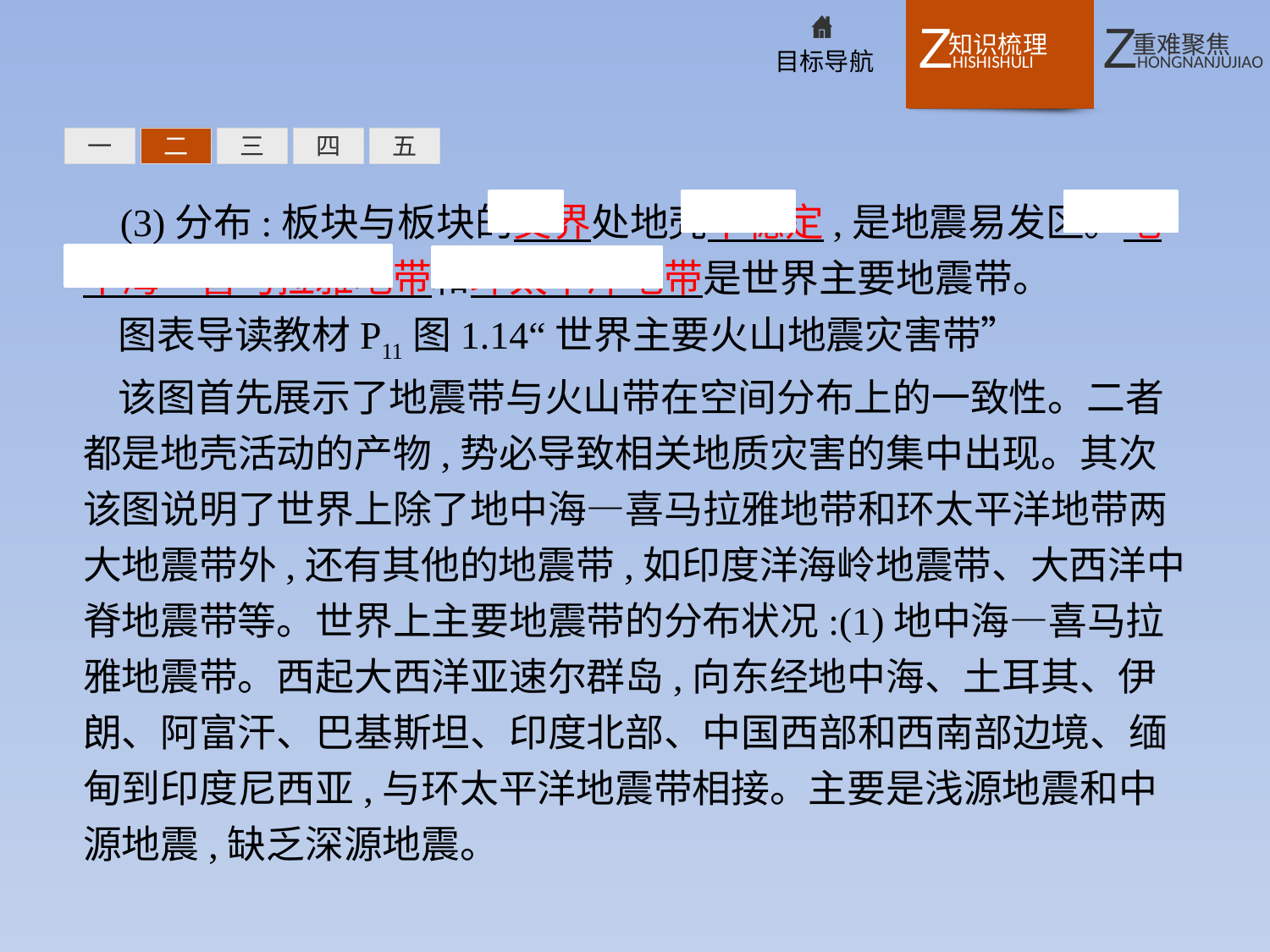

一
二
三
四
五
(3)分布:板块与板块的交界处地壳不稳定,是地震易发区。地中海—喜马拉雅地带和环太平洋地带是世界主要地震带。
图表导读教材P11图1.14“世界主要火山地震灾害带”
该图首先展示了地震带与火山带在空间分布上的一致性。二者都是地壳活动的产物,势必导致相关地质灾害的集中出现。其次该图说明了世界上除了地中海—喜马拉雅地带和环太平洋地带两大地震带外,还有其他的地震带,如印度洋海岭地震带、大西洋中脊地震带等。世界上主要地震带的分布状况:(1)地中海—喜马拉雅地震带。西起大西洋亚速尔群岛,向东经地中海、土耳其、伊朗、阿富汗、巴基斯坦、印度北部、中国西部和西南部边境、缅甸到印度尼西亚,与环太平洋地震带相接。主要是浅源地震和中源地震,缺乏深源地震。